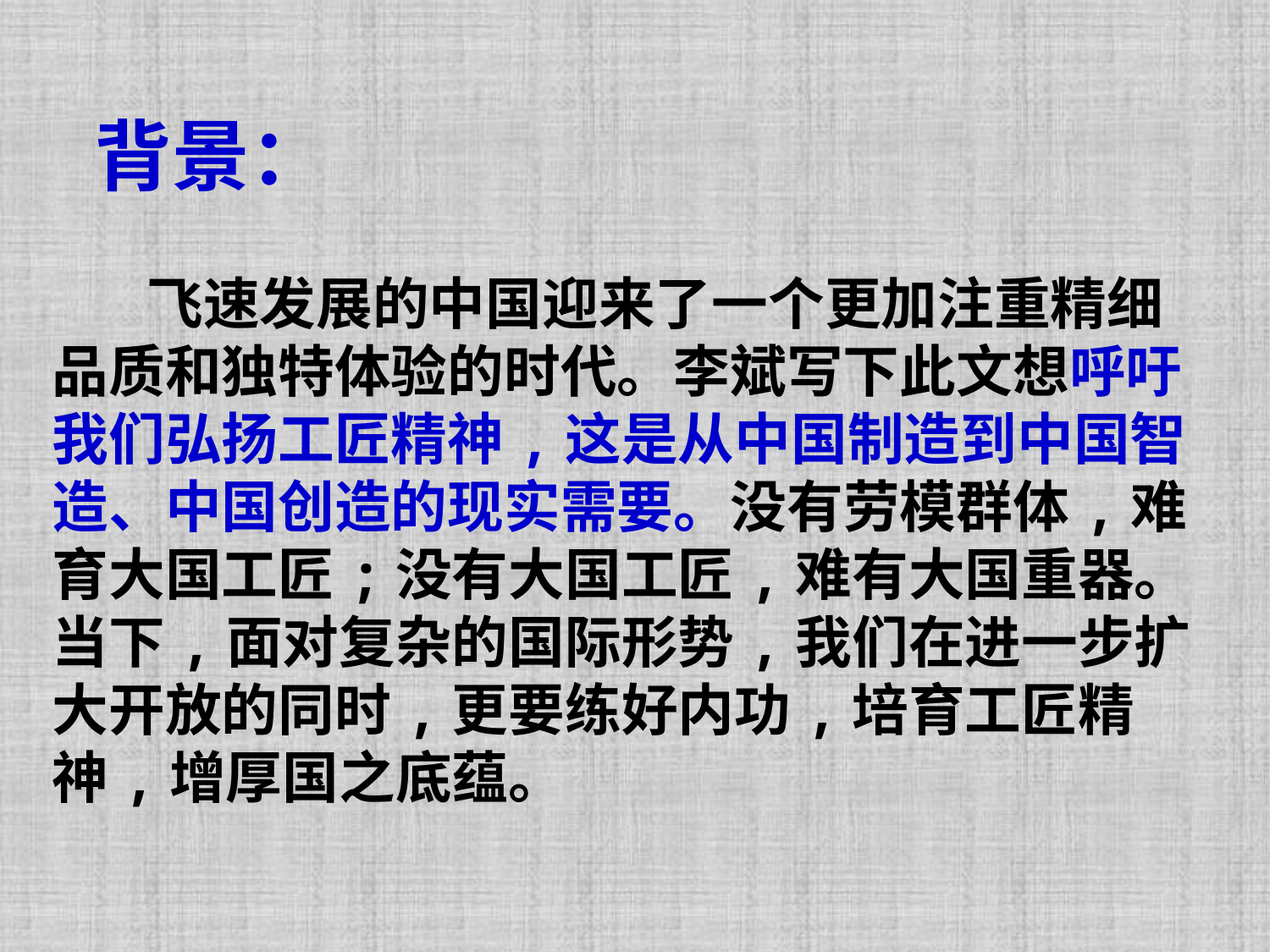

背景：

   飞速发展的中国迎来了一个更加注重精细品质和独特体验的时代。李斌写下此文想呼吁我们弘扬工匠精神,这是从中国制造到中国智造、中国创造的现实需要。没有劳模群体,难育大国工匠;没有大国工匠,难有大国重器。当下,面对复杂的国际形势,我们在进一步扩大开放的同时,更要练好内功,培育工匠精神,增厚国之底蕴。